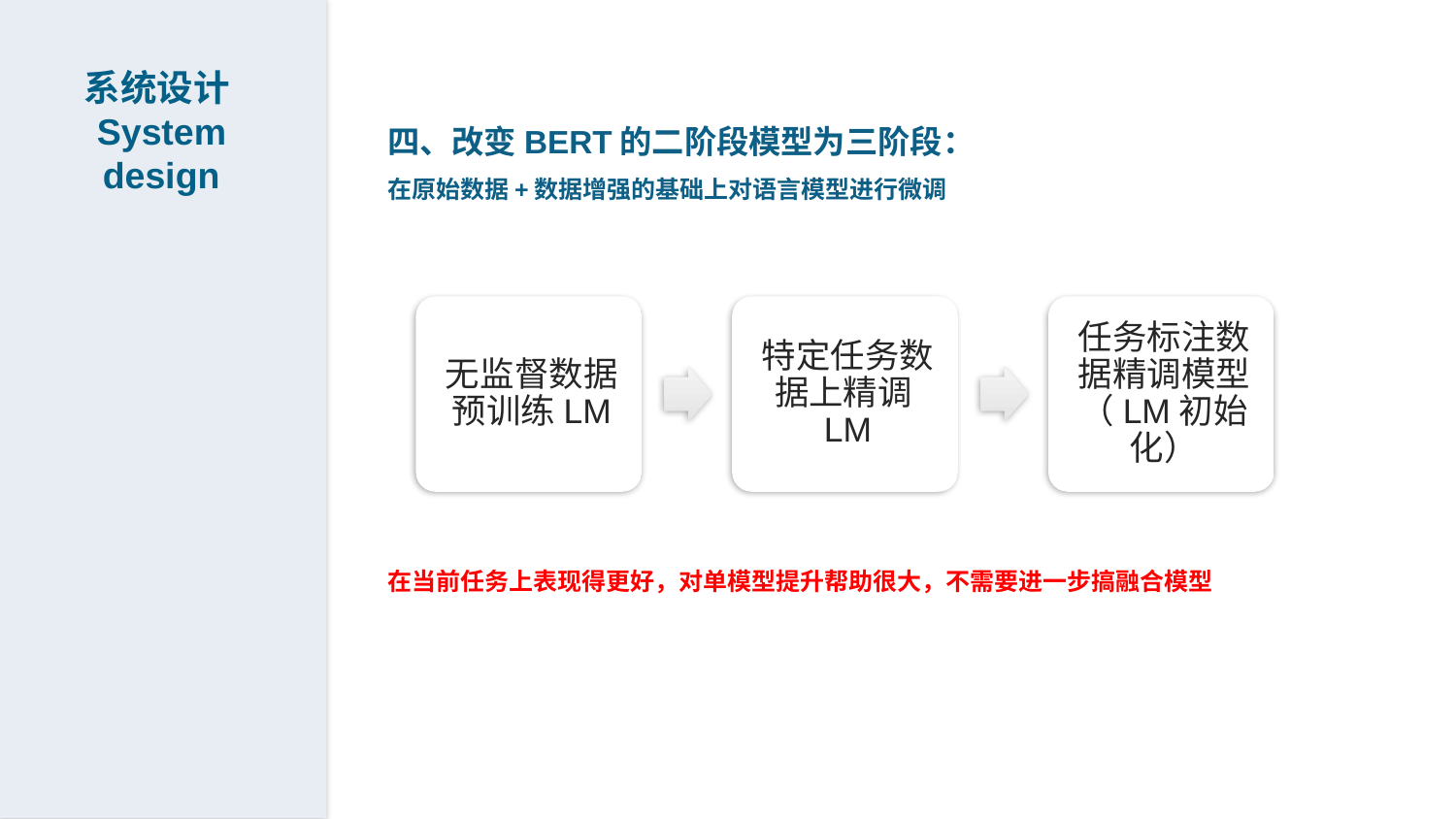

系统设计System design
四、改变BERT的二阶段模型为三阶段：
在原始数据+数据增强的基础上对语言模型进行微调

在当前任务上表现得更好，对单模型提升帮助很大，不需要进一步搞融合模型
无监督数据预训练LM

特定任务数据上精调LM

任务标注数据精调模型（LM初始化）